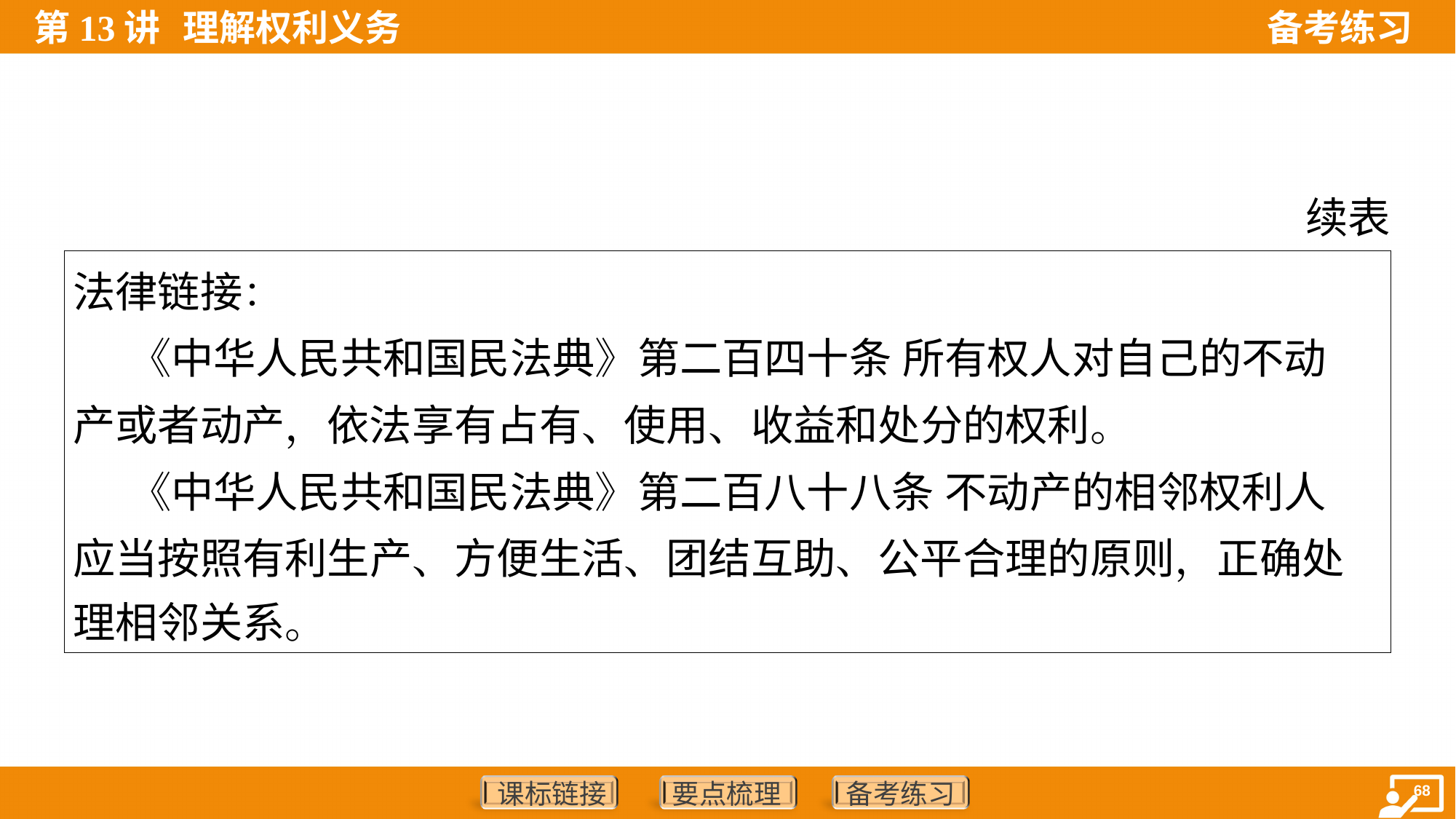

续表
| 法律链接： 《中华人民共和国民法典》第二百四十条 所有权人对自己的不动 产或者动产，依法享有占有、使用、收益和处分的权利。 《中华人民共和国民法典》第二百八十八条 不动产的相邻权利人 应当按照有利生产、方便生活、团结互助、公平合理的原则，正确处 理相邻关系。 |  |
| --- | --- |